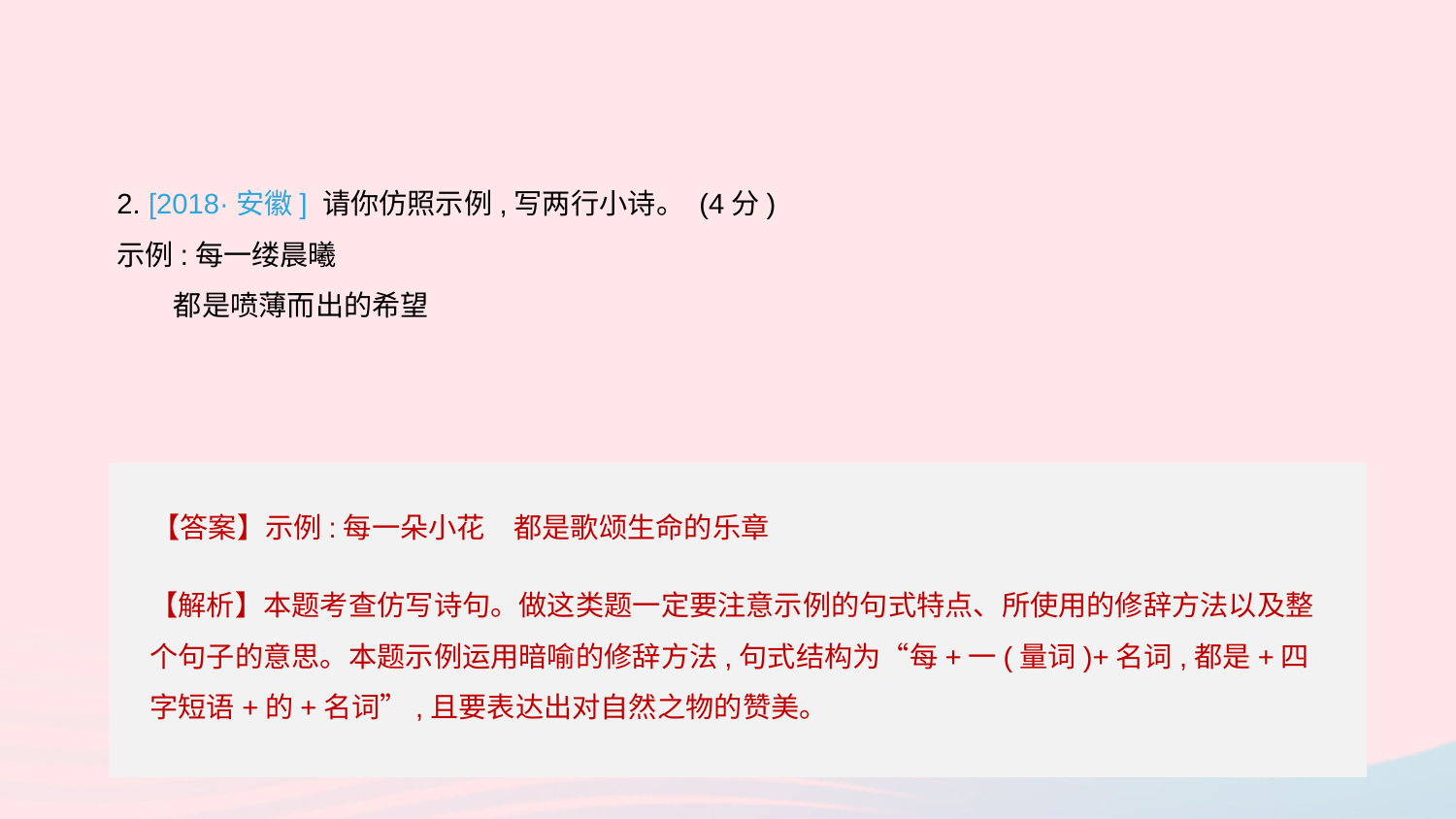

2. [2018·安徽] 请你仿照示例,写两行小诗。	(4分)
示例:每一缕晨曦
　　都是喷薄而出的希望

【答案】示例:每一朵小花　都是歌颂生命的乐章
【解析】本题考查仿写诗句。做这类题一定要注意示例的句式特点、所使用的修辞方法以及整个句子的意思。本题示例运用暗喻的修辞方法,句式结构为“每+一(量词)+名词,都是+四字短语+的+名词”,且要表达出对自然之物的赞美。